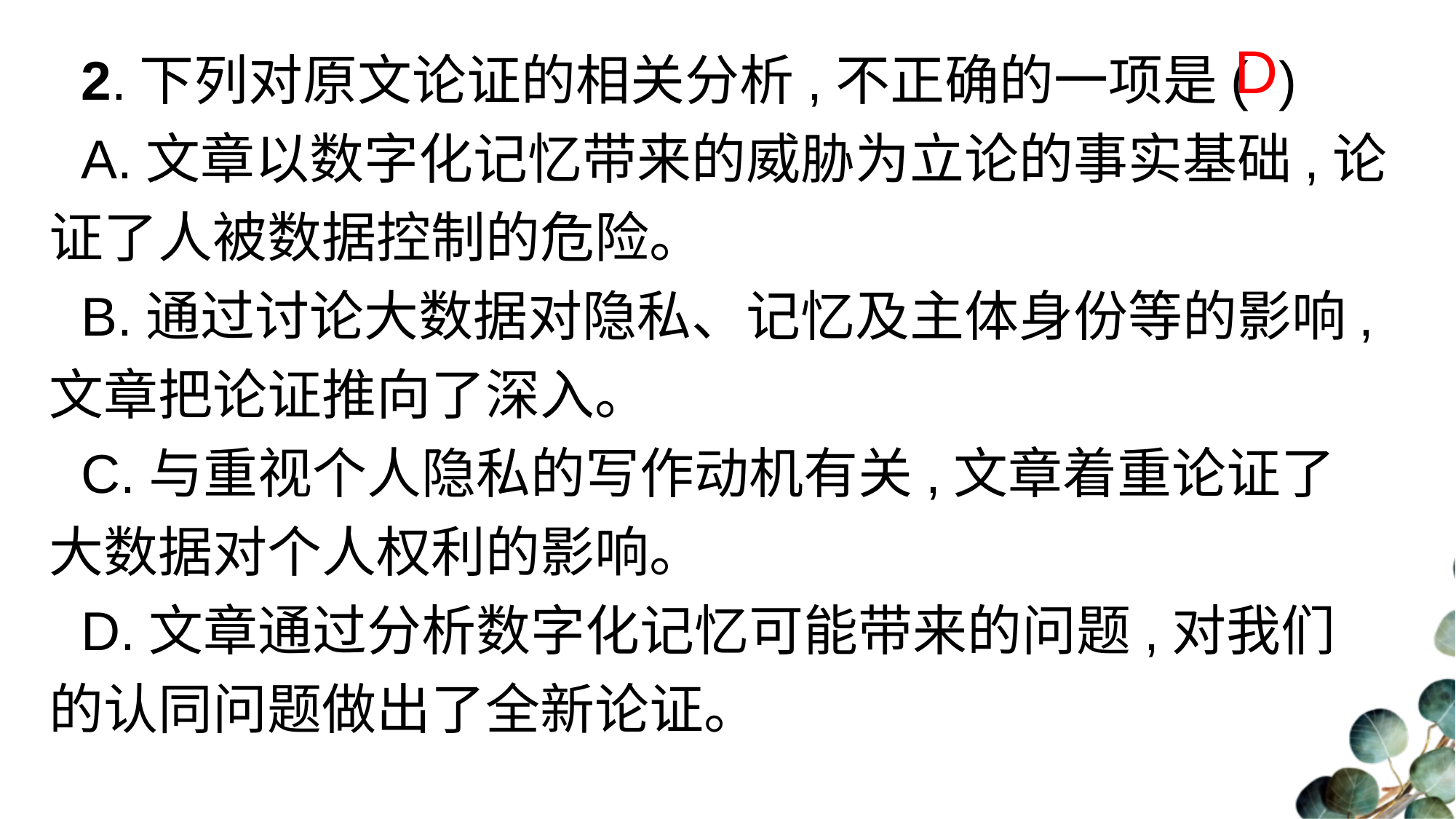

2.下列对原文论证的相关分析,不正确的一项是(  )
A.文章以数字化记忆带来的威胁为立论的事实基础,论证了人被数据控制的危险。
B.通过讨论大数据对隐私、记忆及主体身份等的影响,文章把论证推向了深入。
C.与重视个人隐私的写作动机有关,文章着重论证了大数据对个人权利的影响。
D.文章通过分析数字化记忆可能带来的问题,对我们的认同问题做出了全新论证。
D